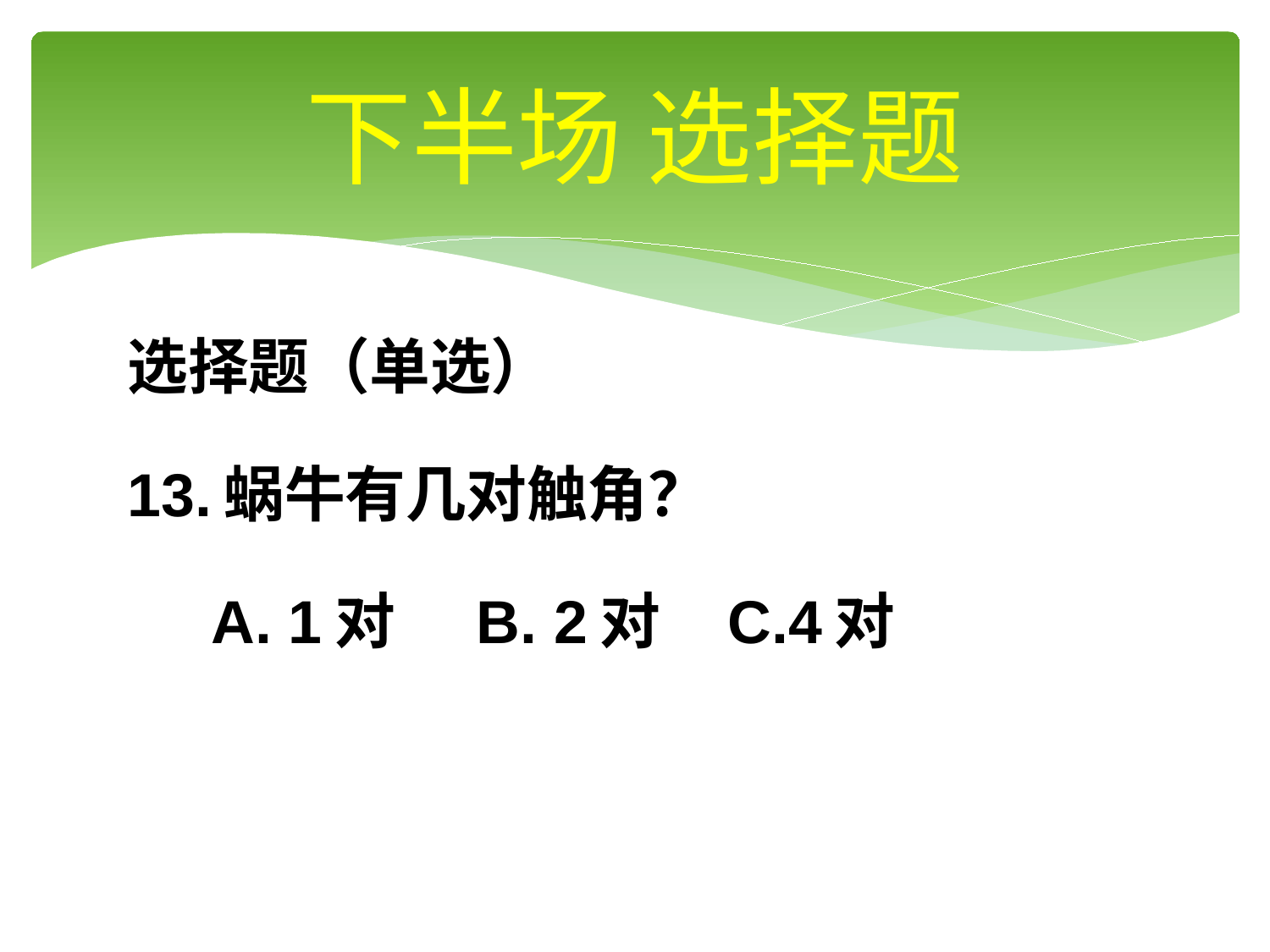

# 下半场 选择题
选择题（单选）
13.蜗牛有几对触角？
     A. 1对     B. 2对    C.4对